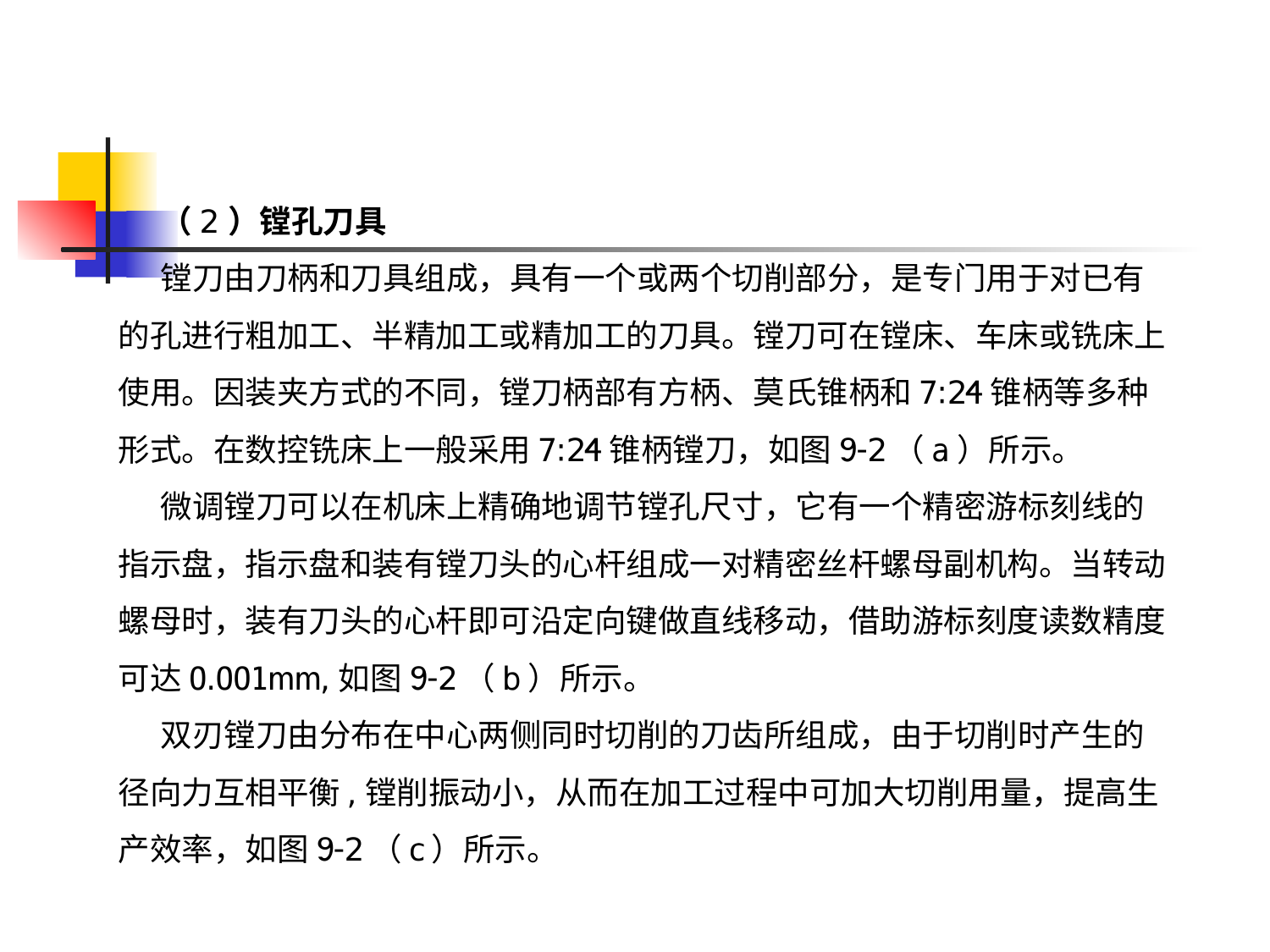

（2）镗孔刀具
镗刀由刀柄和刀具组成，具有一个或两个切削部分，是专门用于对已有的孔进行粗加工、半精加工或精加工的刀具。镗刀可在镗床、车床或铣床上使用。因装夹方式的不同，镗刀柄部有方柄、莫氏锥柄和7:24锥柄等多种形式。在数控铣床上一般采用7:24锥柄镗刀，如图9-2（a）所示。
微调镗刀可以在机床上精确地调节镗孔尺寸，它有一个精密游标刻线的指示盘，指示盘和装有镗刀头的心杆组成一对精密丝杆螺母副机构。当转动螺母时，装有刀头的心杆即可沿定向键做直线移动，借助游标刻度读数精度可达0.001mm,如图9-2（b）所示。
双刃镗刀由分布在中心两侧同时切削的刀齿所组成，由于切削时产生的径向力互相平衡,镗削振动小，从而在加工过程中可加大切削用量，提高生产效率，如图9-2（c）所示。